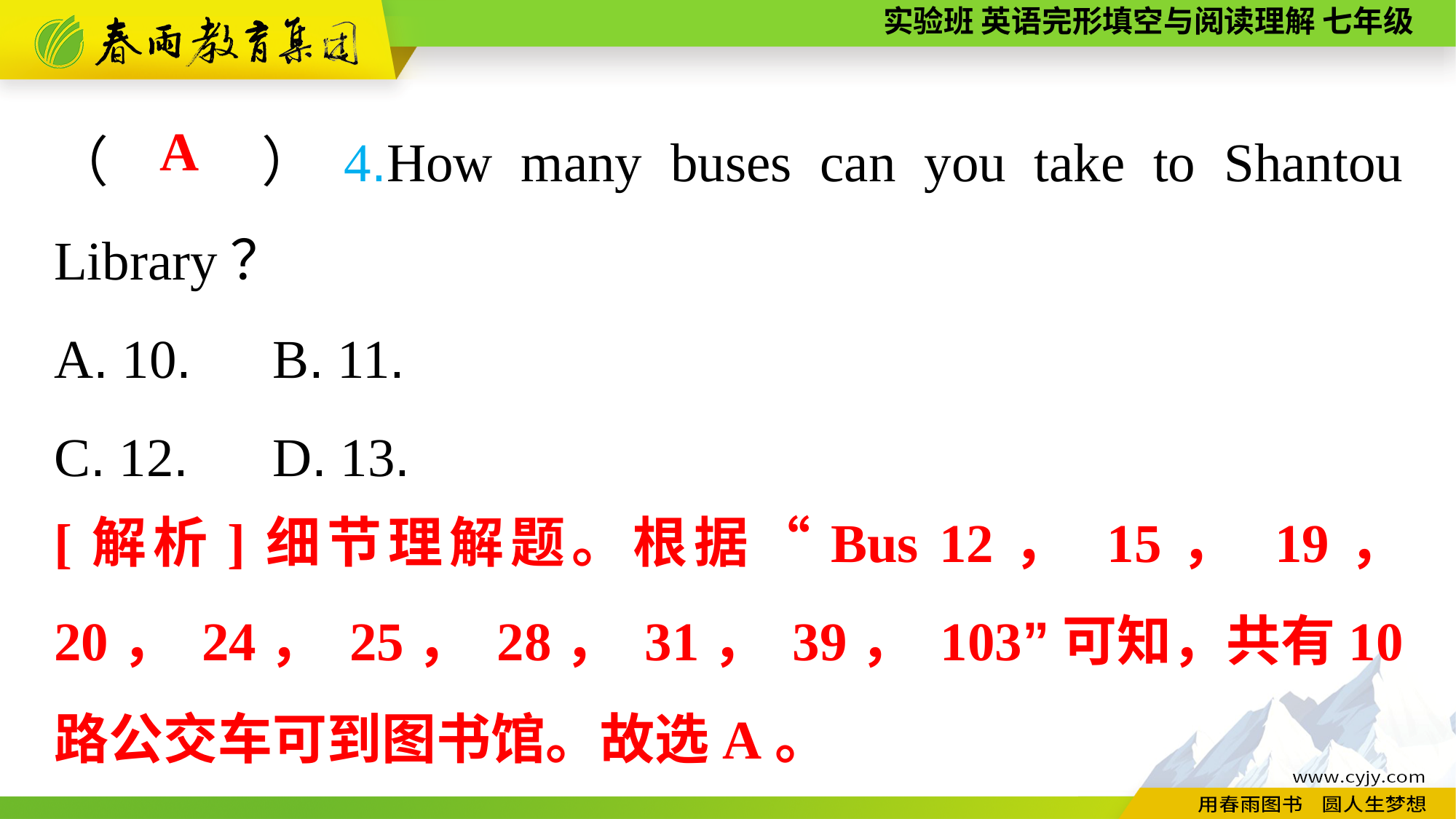

（　　）4.How many buses can you take to Shantou Library？
A. 10.	B. 11.
C. 12.	D. 13.
A
[解析]细节理解题。根据“Bus 12， 15， 19， 20， 24， 25， 28， 31， 39， 103”可知，共有10路公交车可到图书馆。故选A。